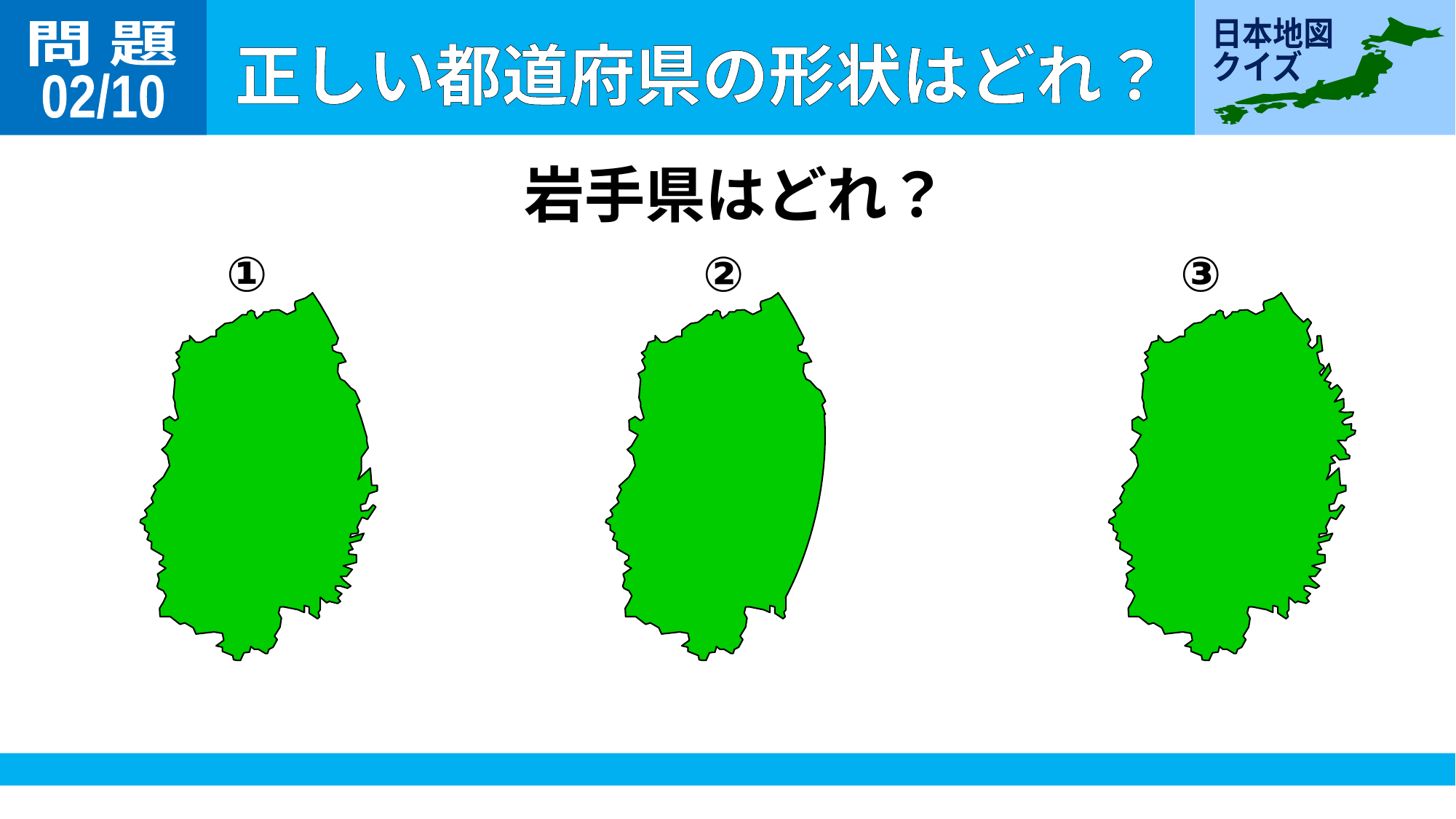

問 題
02/10
岩手県はどれ？
①
②
③